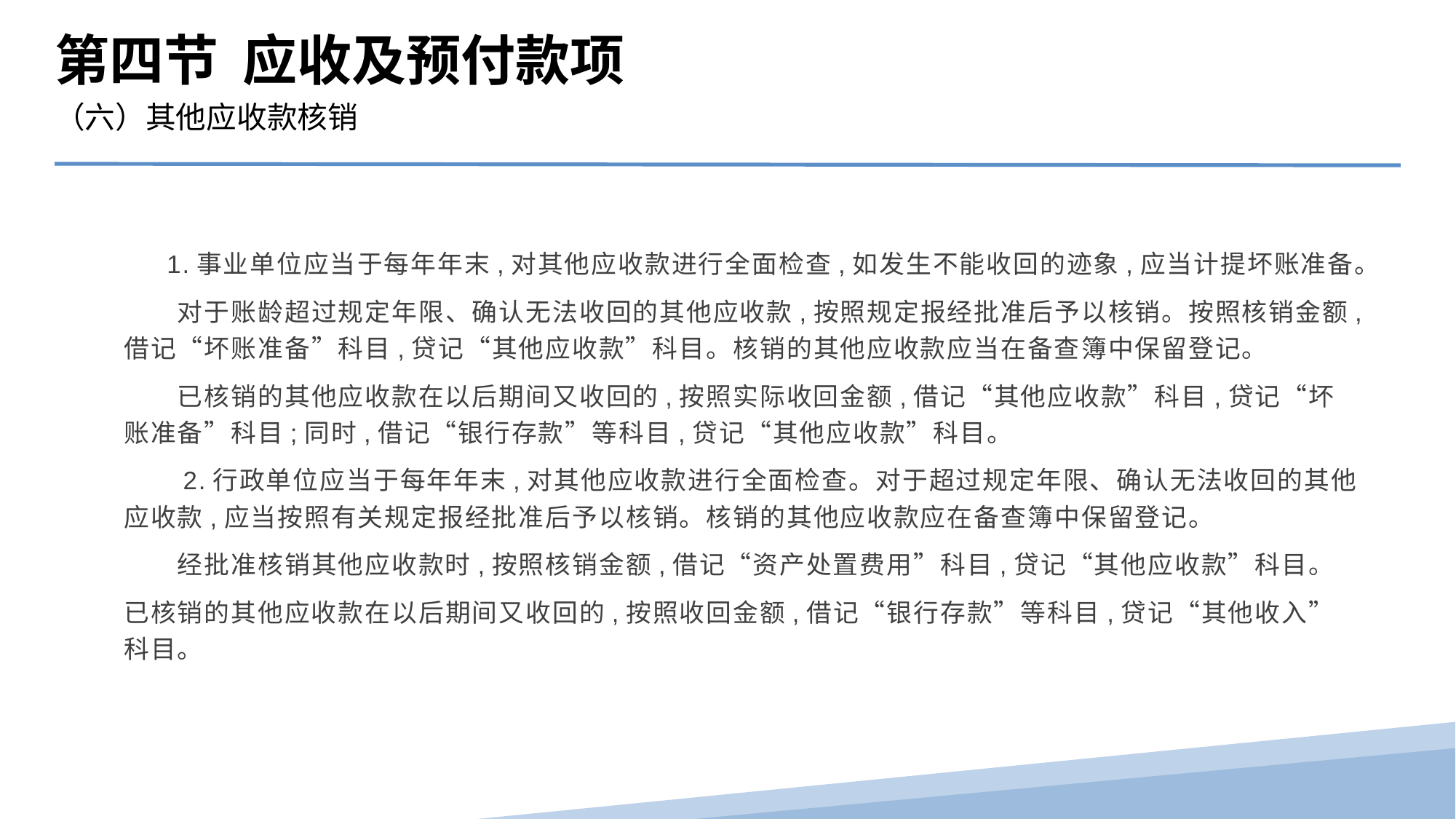

第四节  应收及预付款项
（六）其他应收款核销
     1.事业单位应当于每年年末,对其他应收款进行全面检查,如发生不能收回的迹象,应当计提坏账准备。
　　对于账龄超过规定年限、确认无法收回的其他应收款,按照规定报经批准后予以核销。按照核销金额,借记“坏账准备”科目,贷记“其他应收款”科目。核销的其他应收款应当在备查簿中保留登记。
　　已核销的其他应收款在以后期间又收回的,按照实际收回金额,借记“其他应收款”科目,贷记“坏账准备”科目;同时,借记“银行存款”等科目,贷记“其他应收款”科目。
　　2.行政单位应当于每年年末,对其他应收款进行全面检查。对于超过规定年限、确认无法收回的其他应收款,应当按照有关规定报经批准后予以核销。核销的其他应收款应在备查簿中保留登记。
　　经批准核销其他应收款时,按照核销金额,借记“资产处置费用”科目,贷记“其他应收款”科目。
已核销的其他应收款在以后期间又收回的,按照收回金额,借记“银行存款”等科目,贷记“其他收入”科目。